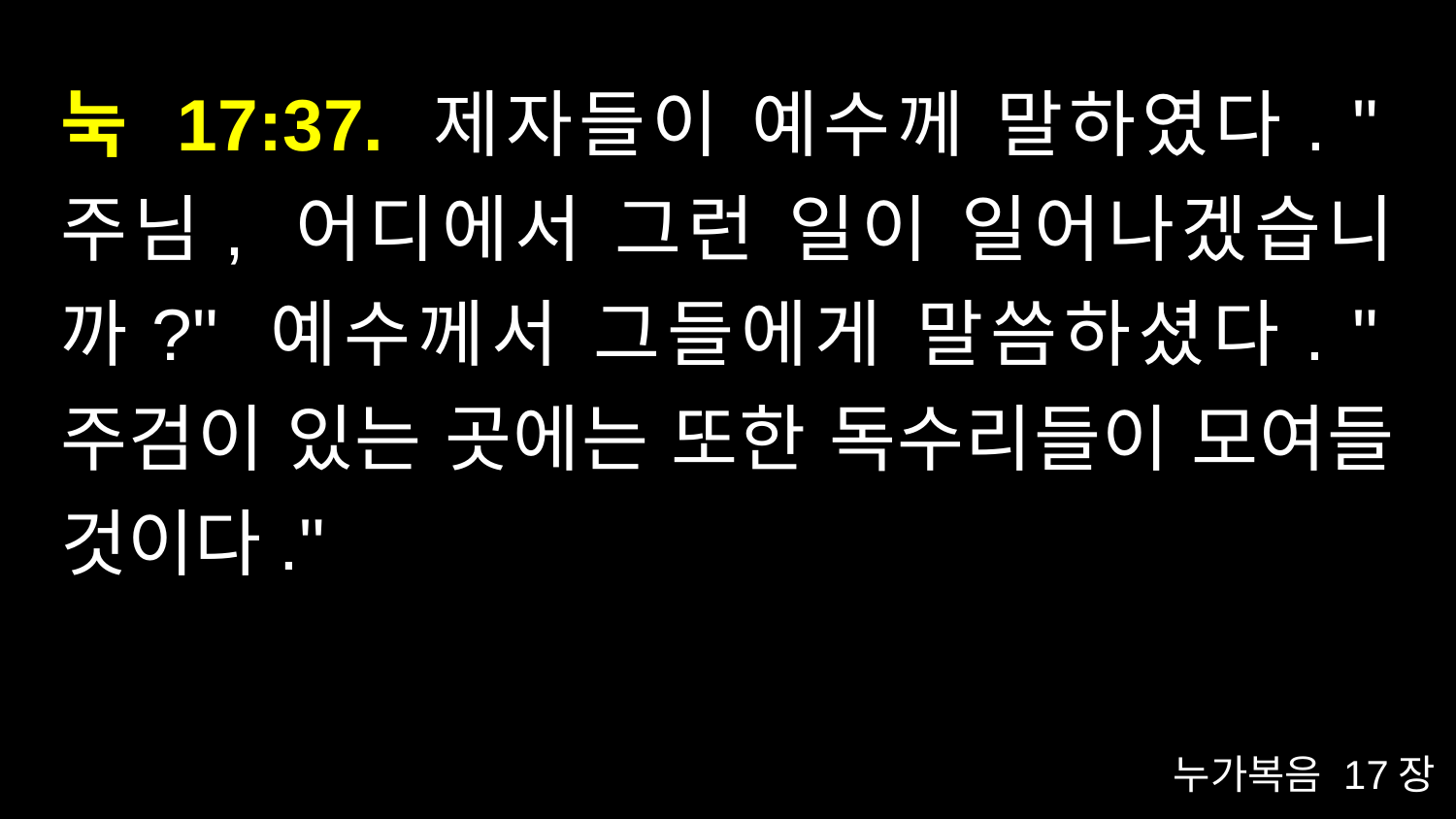

# 눅 17:37. 제자들이 예수께 말하였다. "주님, 어디에서 그런 일이 일어나겠습니까?" 예수께서 그들에게 말씀하셨다. "주검이 있는 곳에는 또한 독수리들이 모여들 것이다."
누가복음 17장